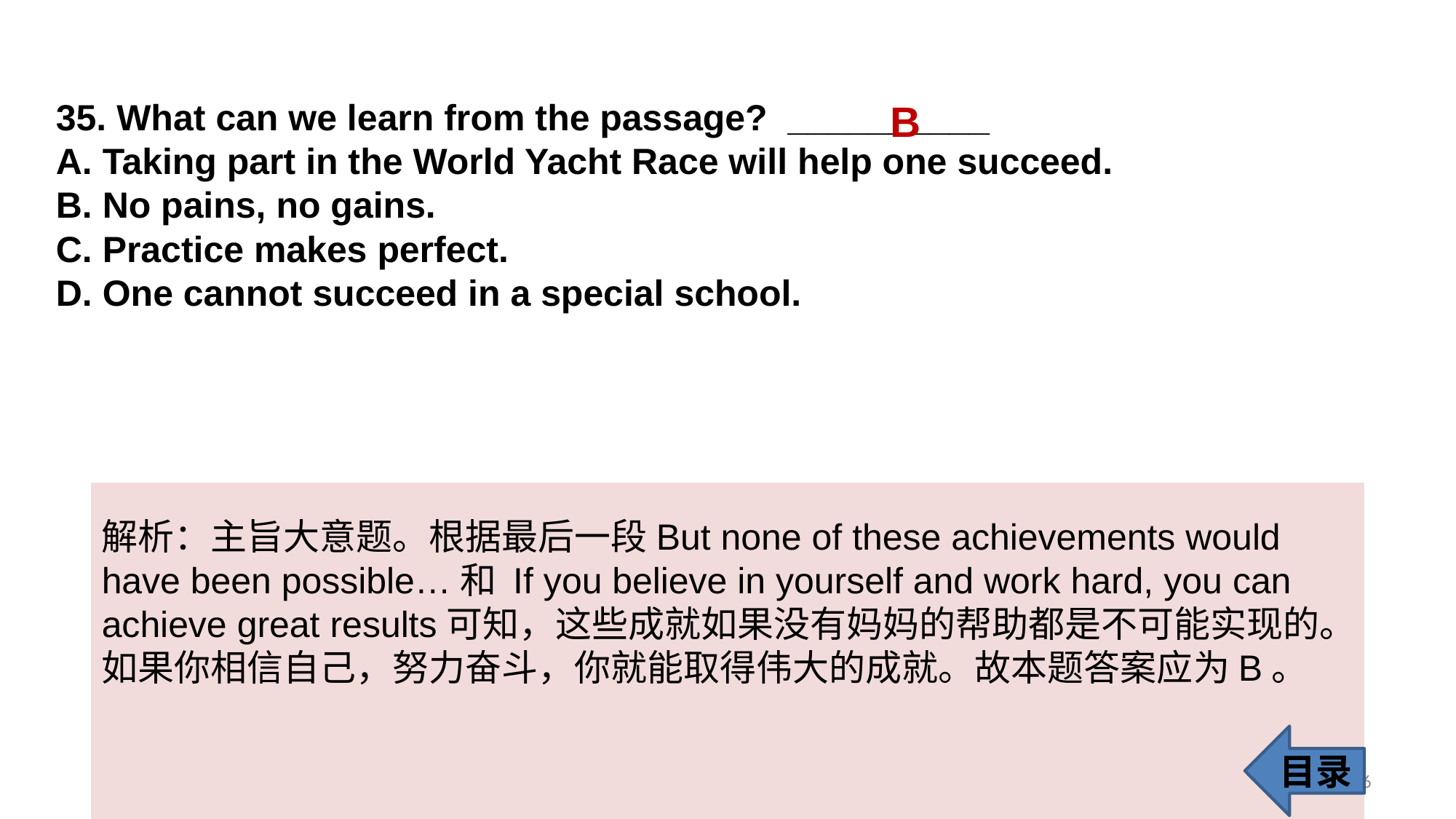

35. What can we learn from the passage?  __________
A. Taking part in the World Yacht Race will help one succeed.
B. No pains, no gains.
C. Practice makes perfect.
D. One cannot succeed in a special school.
B

解析：主旨大意题。根据最后一段But none of these achievements would have been possible…和 If you believe in yourself and work hard, you can achieve great results可知，这些成就如果没有妈妈的帮助都是不可能实现的。如果你相信自己，努力奋斗，你就能取得伟大的成就。故本题答案应为B。
目录
36